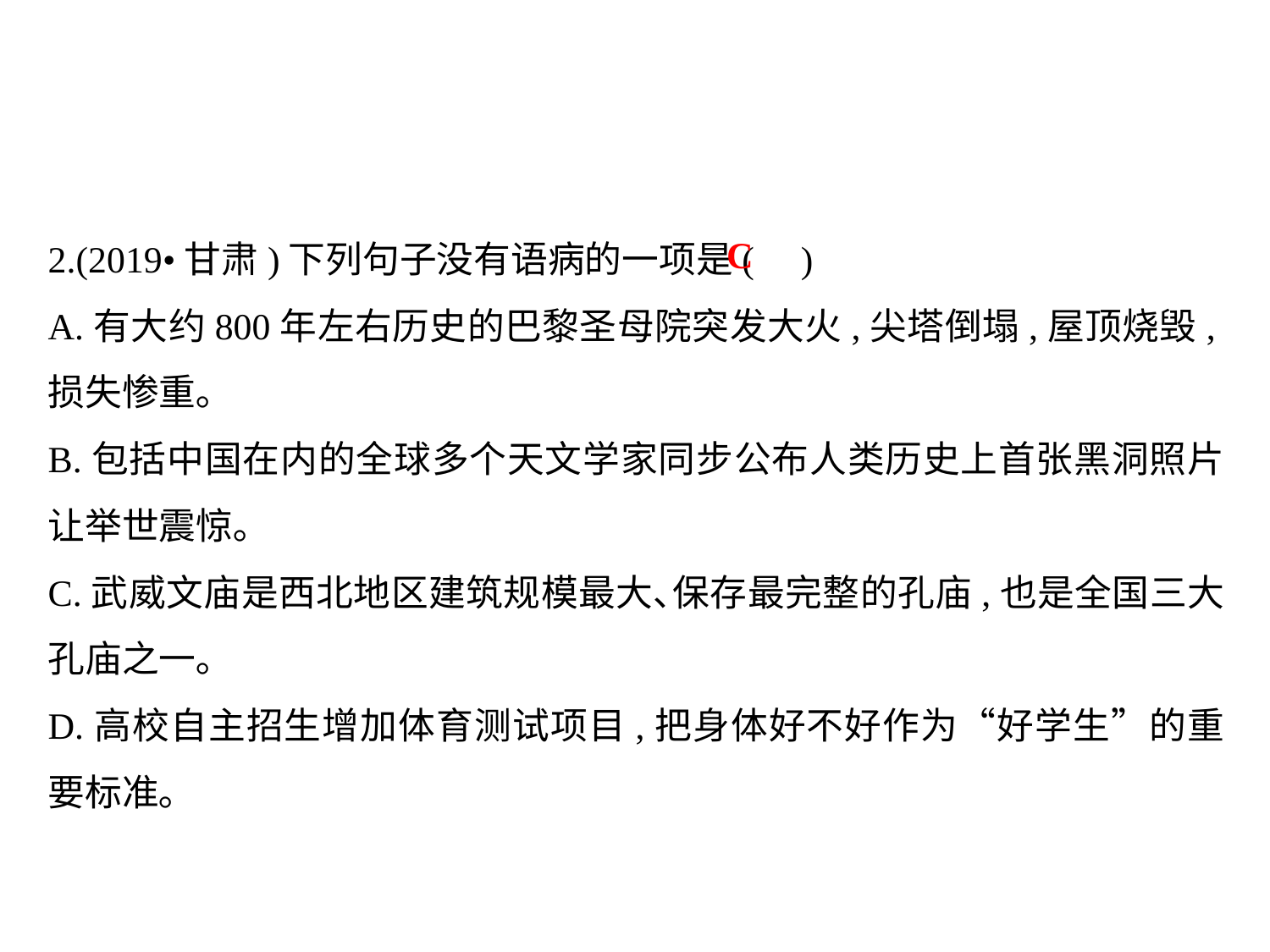

2.(2019•甘肃)下列句子没有语病的一项是(     )
A.有大约800年左右历史的巴黎圣母院突发大火,尖塔倒塌,屋顶烧毁,损失惨重｡
B.包括中国在内的全球多个天文学家同步公布人类历史上首张黑洞照片让举世震惊｡
C.武威文庙是西北地区建筑规模最大､保存最完整的孔庙,也是全国三大孔庙之一｡
D.高校自主招生增加体育测试项目,把身体好不好作为“好学生”的重要标准｡
C